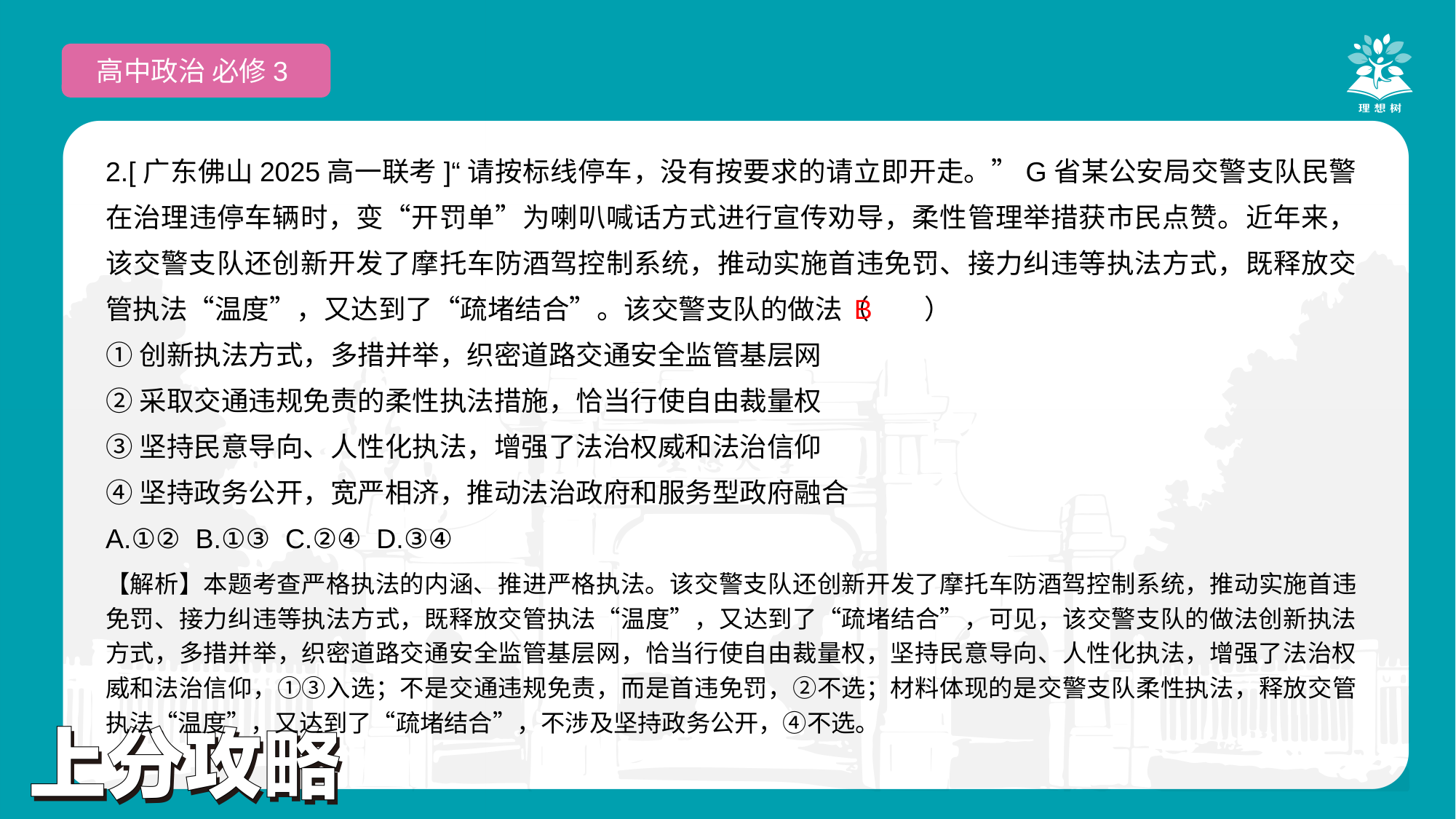

高中政治 必修3
2.[广东佛山2025高一联考]“请按标线停车，没有按要求的请立即开走。”G省某公安局交警支队民警在治理违停车辆时，变“开罚单”为喇叭喊话方式进行宣传劝导，柔性管理举措获市民点赞。近年来，该交警支队还创新开发了摩托车防酒驾控制系统，推动实施首违免罚、接力纠违等执法方式，既释放交管执法“温度”，又达到了“疏堵结合”。该交警支队的做法（　　）
①创新执法方式，多措并举，织密道路交通安全监管基层网
②采取交通违规免责的柔性执法措施，恰当行使自由裁量权
③坚持民意导向、人性化执法，增强了法治权威和法治信仰
④坚持政务公开，宽严相济，推动法治政府和服务型政府融合
A.①②  B.①③  C.②④  D.③④
 B
【解析】本题考查严格执法的内涵、推进严格执法。该交警支队还创新开发了摩托车防酒驾控制系统，推动实施首违免罚、接力纠违等执法方式，既释放交管执法“温度”，又达到了“疏堵结合”，可见，该交警支队的做法创新执法方式，多措并举，织密道路交通安全监管基层网，恰当行使自由裁量权，坚持民意导向、人性化执法，增强了法治权威和法治信仰，①③入选；不是交通违规免责，而是首违免罚，②不选；材料体现的是交警支队柔性执法，释放交管执法“温度”，又达到了“疏堵结合”，不涉及坚持政务公开，④不选。